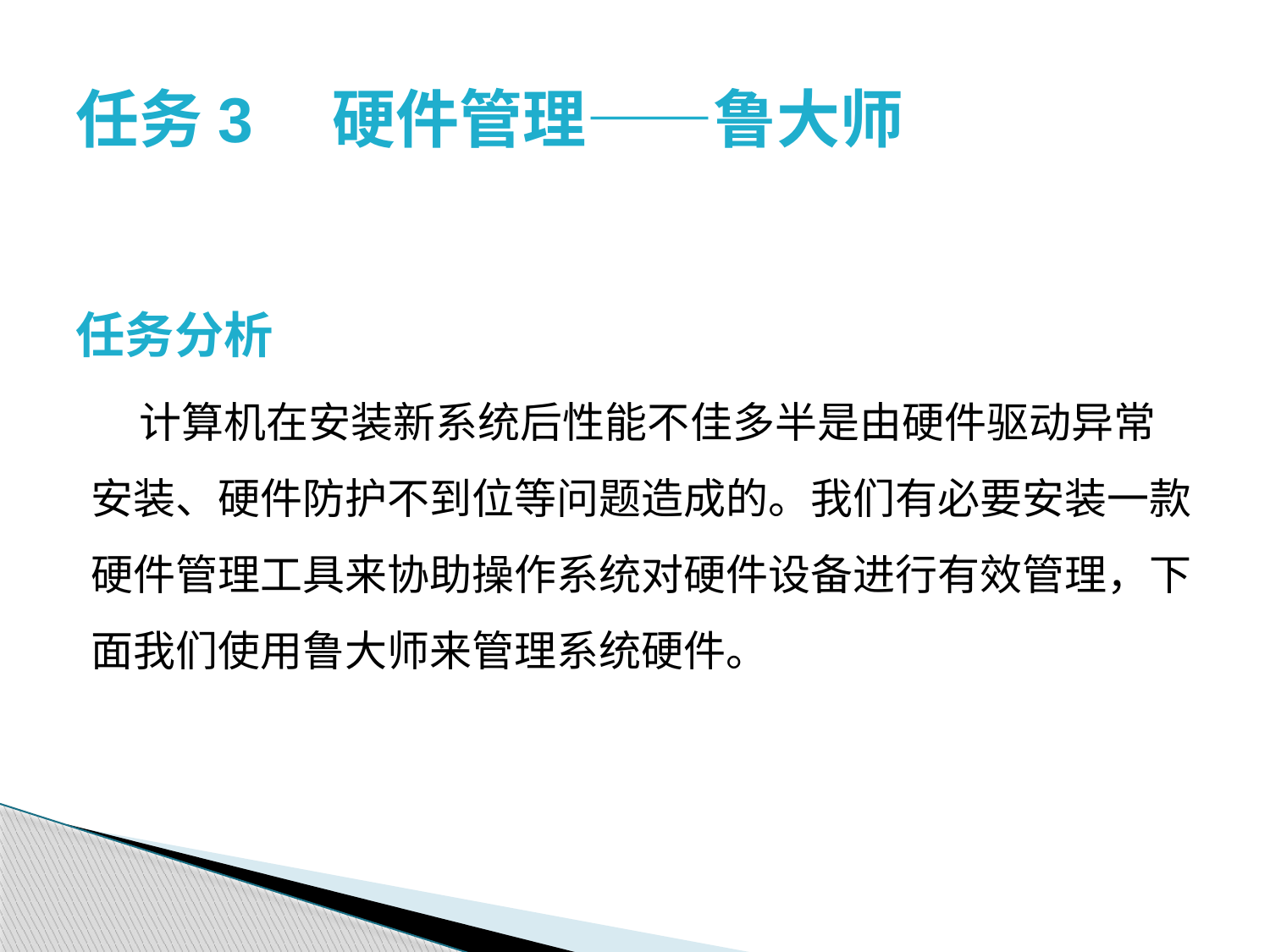

# 任务3　硬件管理——鲁大师
任务分析
    计算机在安装新系统后性能不佳多半是由硬件驱动异常安装、硬件防护不到位等问题造成的。我们有必要安装一款硬件管理工具来协助操作系统对硬件设备进行有效管理，下面我们使用鲁大师来管理系统硬件。